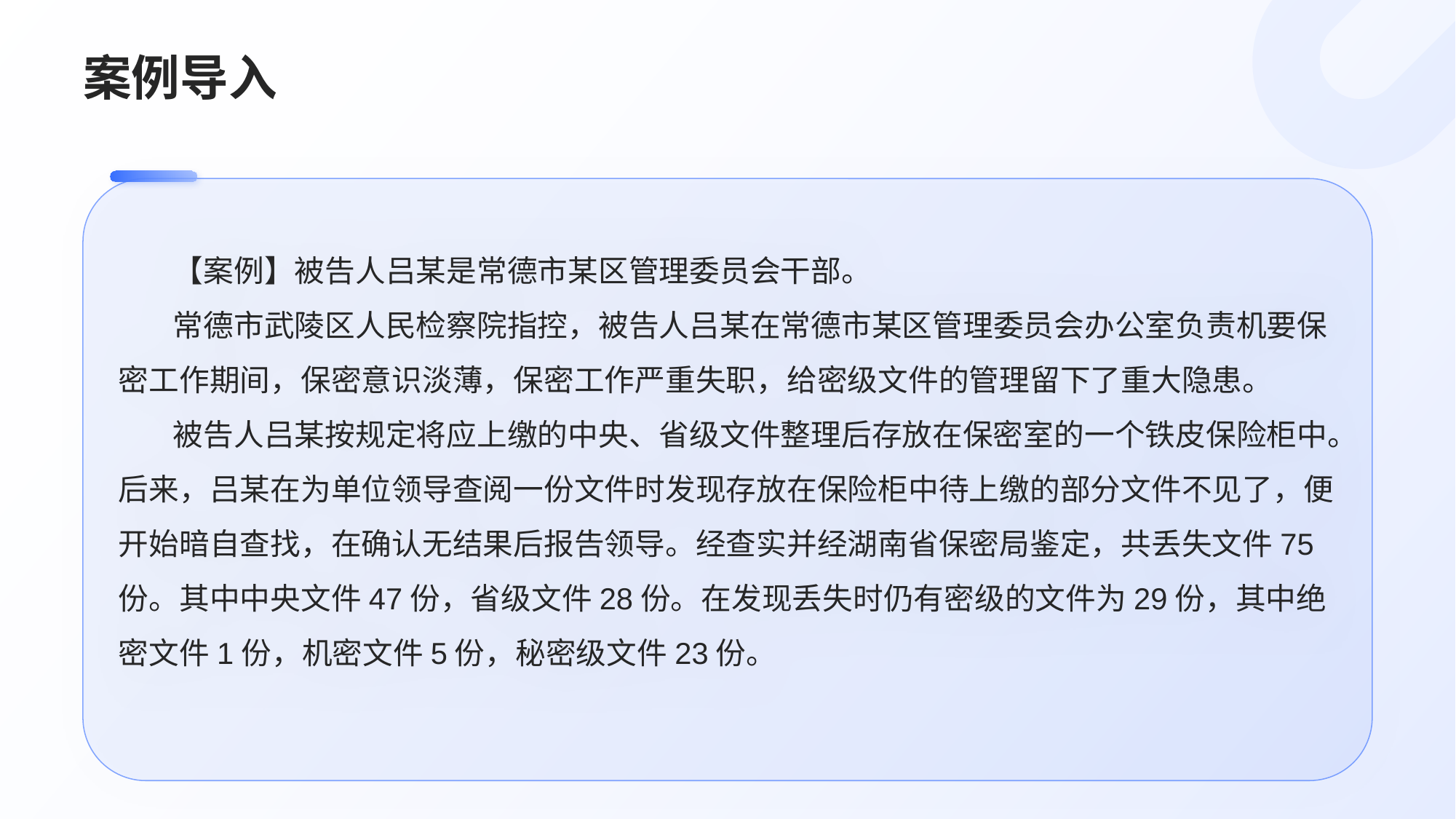

# 案例导入

【案例】被告人吕某是常德市某区管理委员会干部。
常德市武陵区人民检察院指控，被告人吕某在常德市某区管理委员会办公室负责机要保密工作期间，保密意识淡薄，保密工作严重失职，给密级文件的管理留下了重大隐患。
被告人吕某按规定将应上缴的中央、省级文件整理后存放在保密室的一个铁皮保险柜中。后来，吕某在为单位领导查阅一份文件时发现存放在保险柜中待上缴的部分文件不见了，便开始暗自查找，在确认无结果后报告领导。经查实并经湖南省保密局鉴定，共丢失文件75份。其中中央文件47份，省级文件28份。在发现丢失时仍有密级的文件为29份，其中绝密文件1份，机密文件5份，秘密级文件23份。